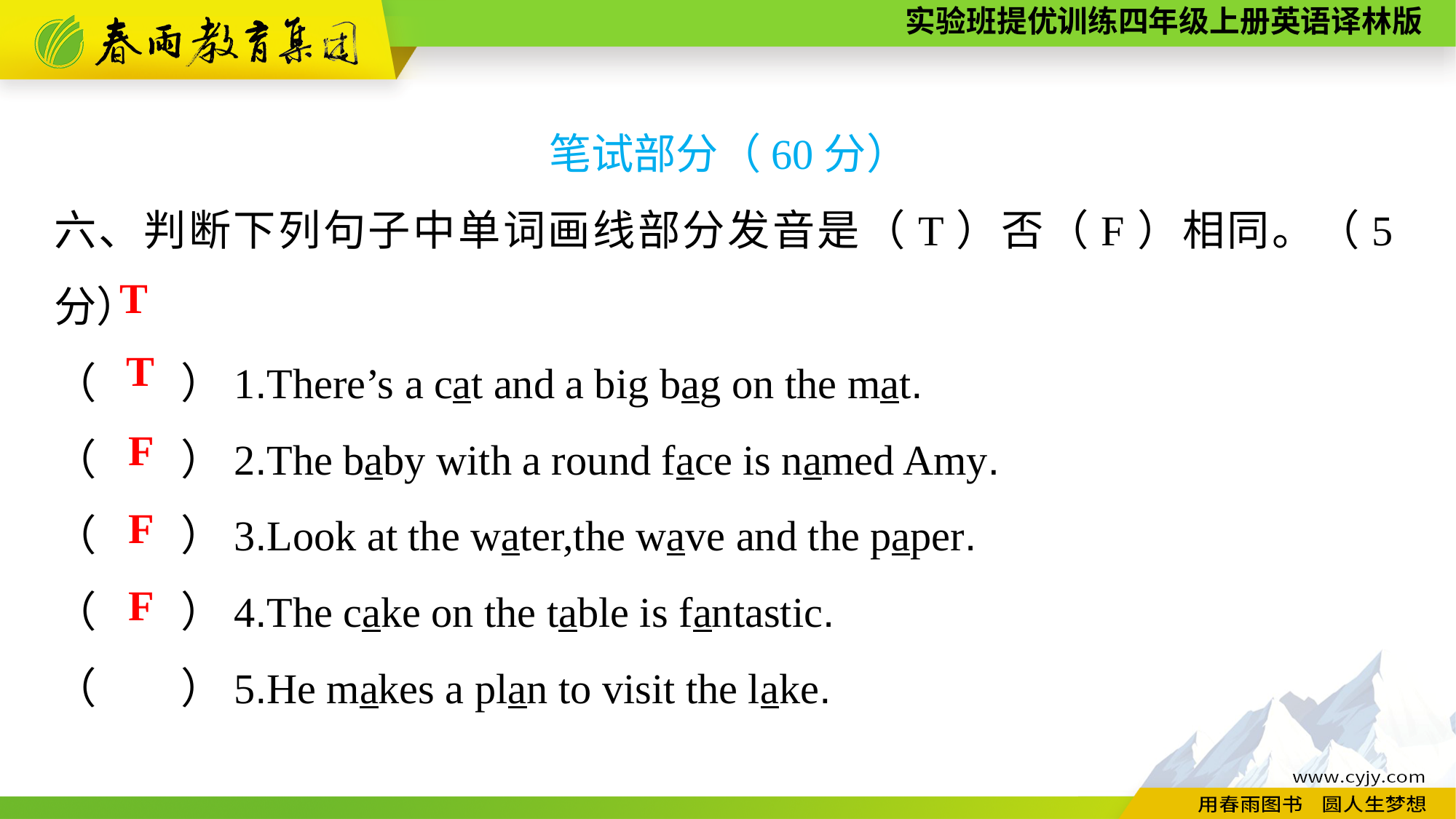

笔试部分（60分）
六、判断下列句子中单词画线部分发音是（T）否（F）相同。（5分）
（　　）1.There’s a cat and a big bag on the mat.
（　　）2.The baby with a round face is named Amy.
（　　）3.Look at the water,the wave and the paper.
（　　）4.The cake on the table is fantastic.
（　　）5.He makes a plan to visit the lake.
T
T
F
F
F